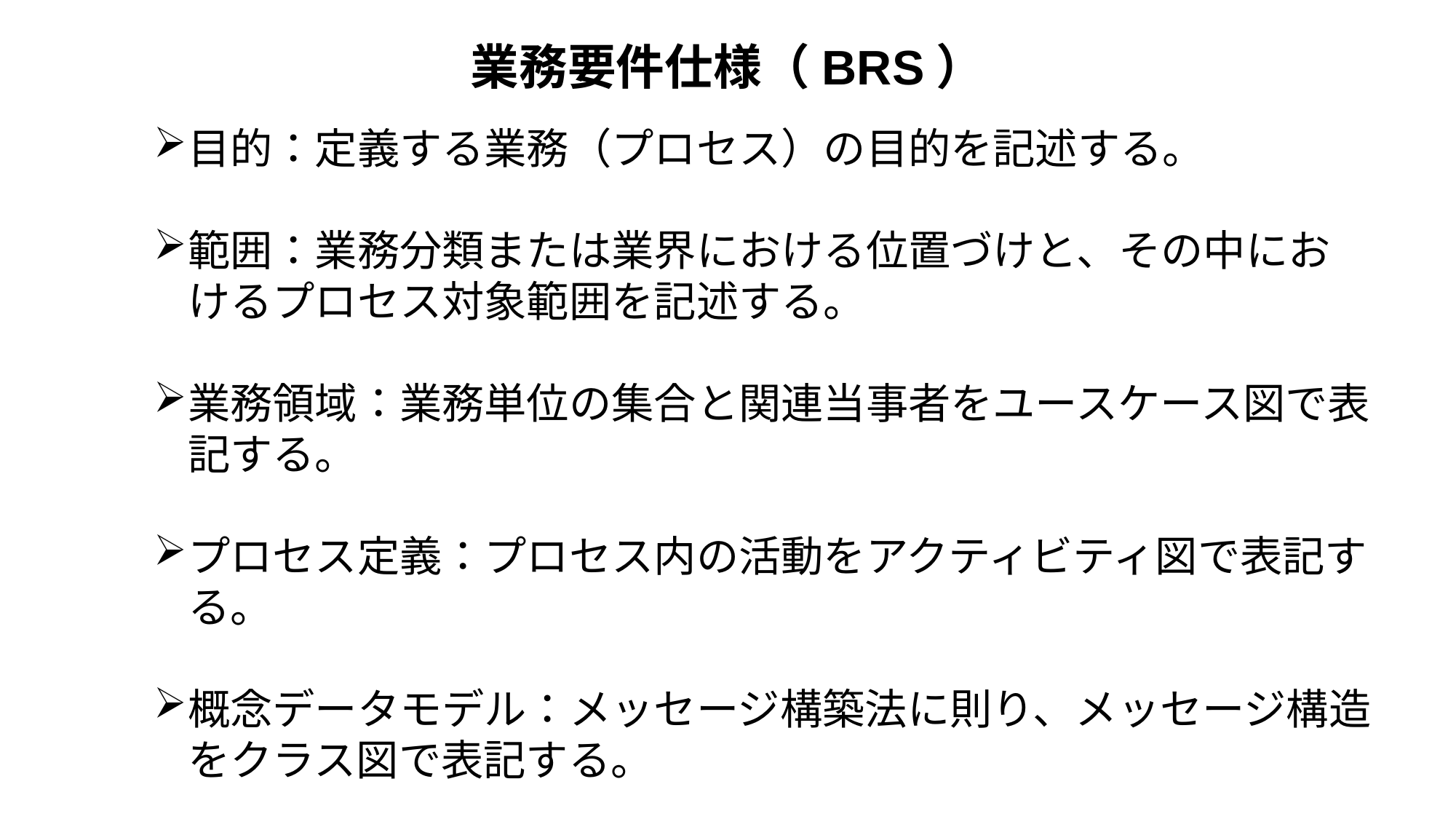

業務要件仕様（BRS）
目的：定義する業務（プロセス）の目的を記述する。

範囲：業務分類または業界における位置づけと、その中におけるプロセス対象範囲を記述する。

業務領域：業務単位の集合と関連当事者をユースケース図で表記する。

プロセス定義：プロセス内の活動をアクティビティ図で表記する。

概念データモデル：メッセージ構築法に則り、メッセージ構造をクラス図で表記する。